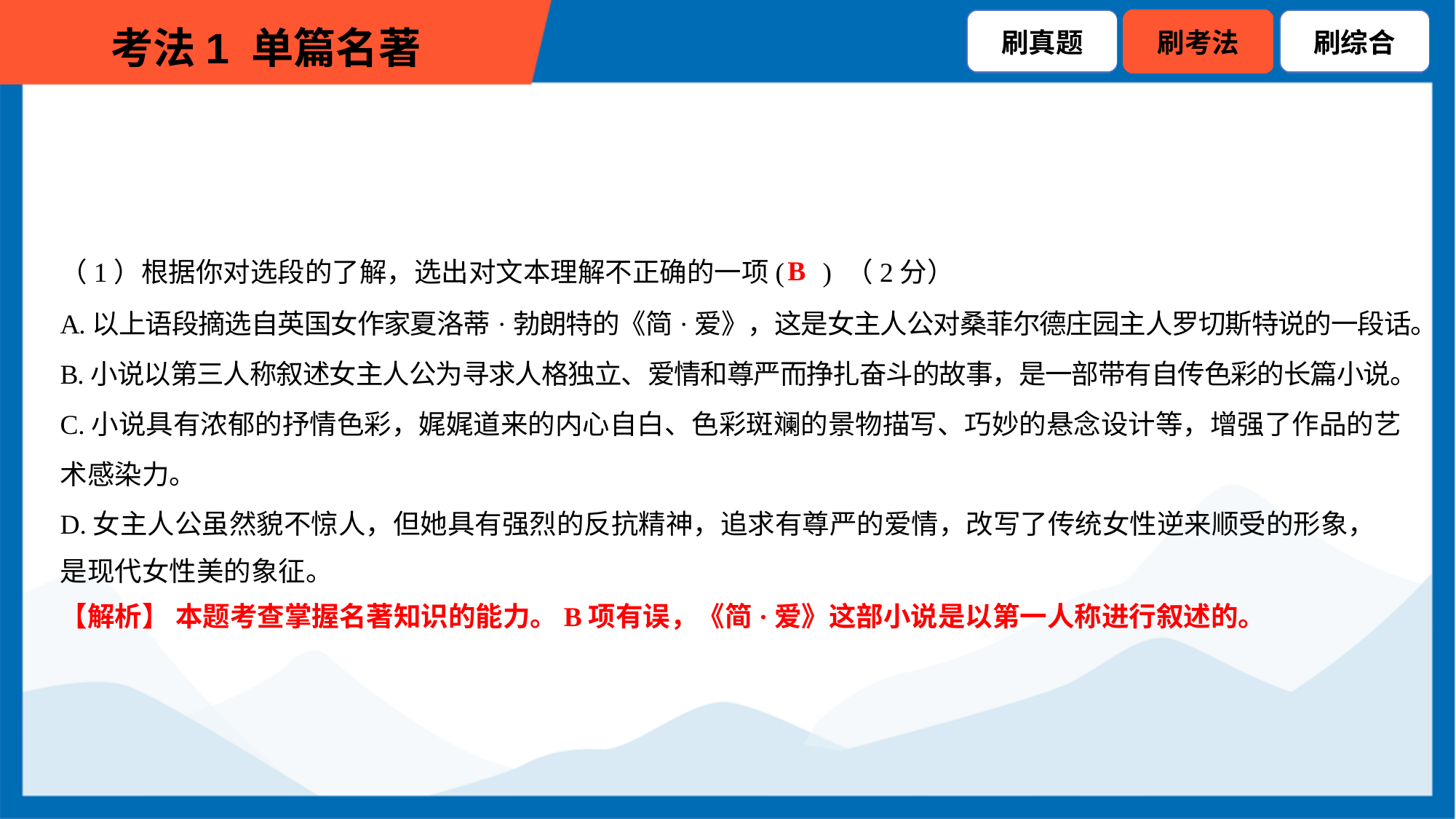

B
（1）根据你对选段的了解，选出对文本理解不正确的一项(     ) （2分）
A.以上语段摘选自英国女作家夏洛蒂·勃朗特的《简·爱》，这是女主人公对桑菲尔德庄园主人罗切斯特说的一段话。
B.小说以第三人称叙述女主人公为寻求人格独立、爱情和尊严而挣扎奋斗的故事，是一部带有自传色彩的长篇小说。
C.小说具有浓郁的抒情色彩，娓娓道来的内心自白、色彩斑斓的景物描写、巧妙的悬念设计等，增强了作品的艺
术感染力。
D.女主人公虽然貌不惊人，但她具有强烈的反抗精神，追求有尊严的爱情，改写了传统女性逆来顺受的形象，
是现代女性美的象征。
【解析】 本题考查掌握名著知识的能力。B项有误，《简·爱》这部小说是以第一人称进行叙述的。